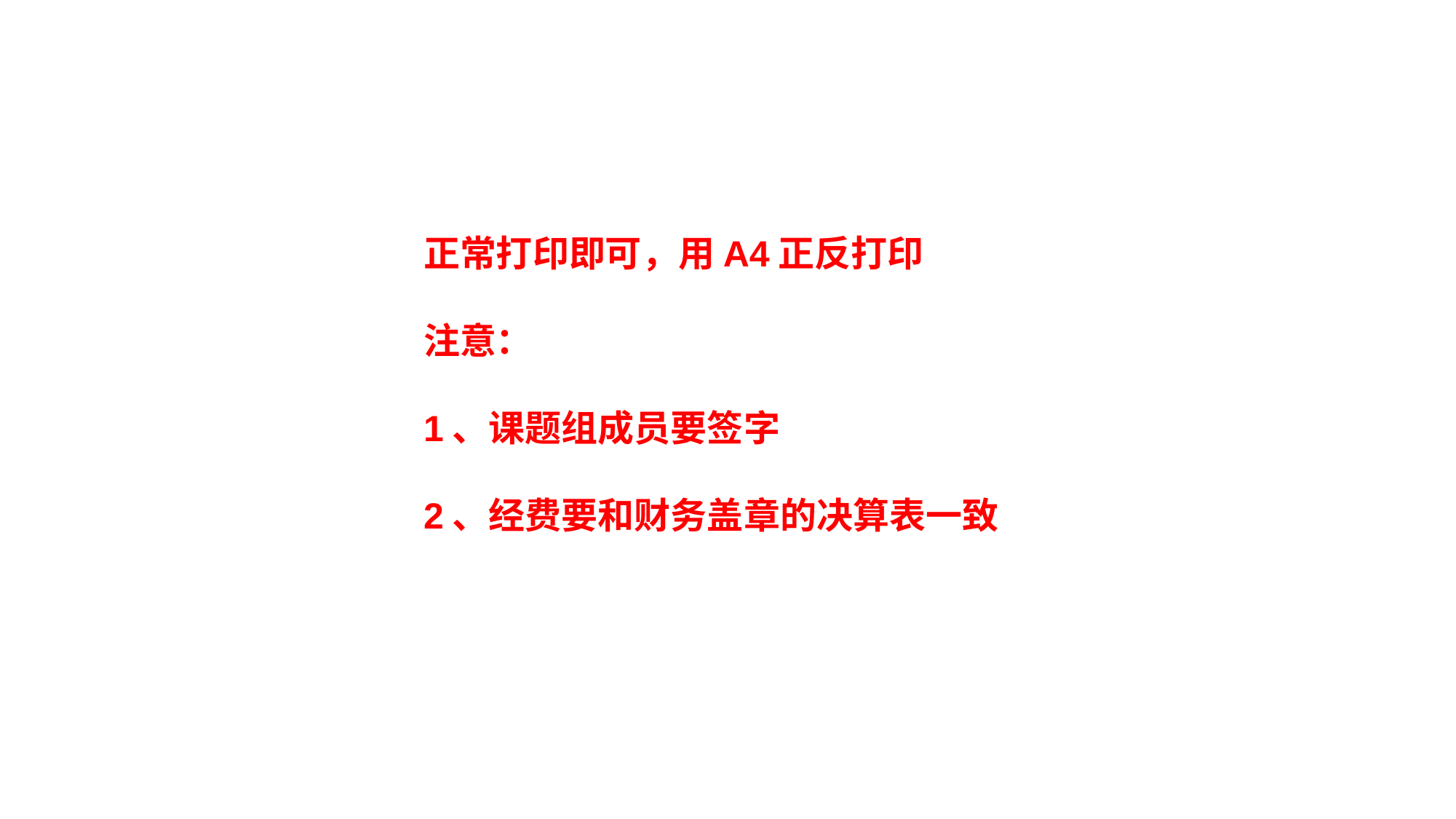

正常打印即可，用A4正反打印
注意：
1、课题组成员要签字
2、经费要和财务盖章的决算表一致